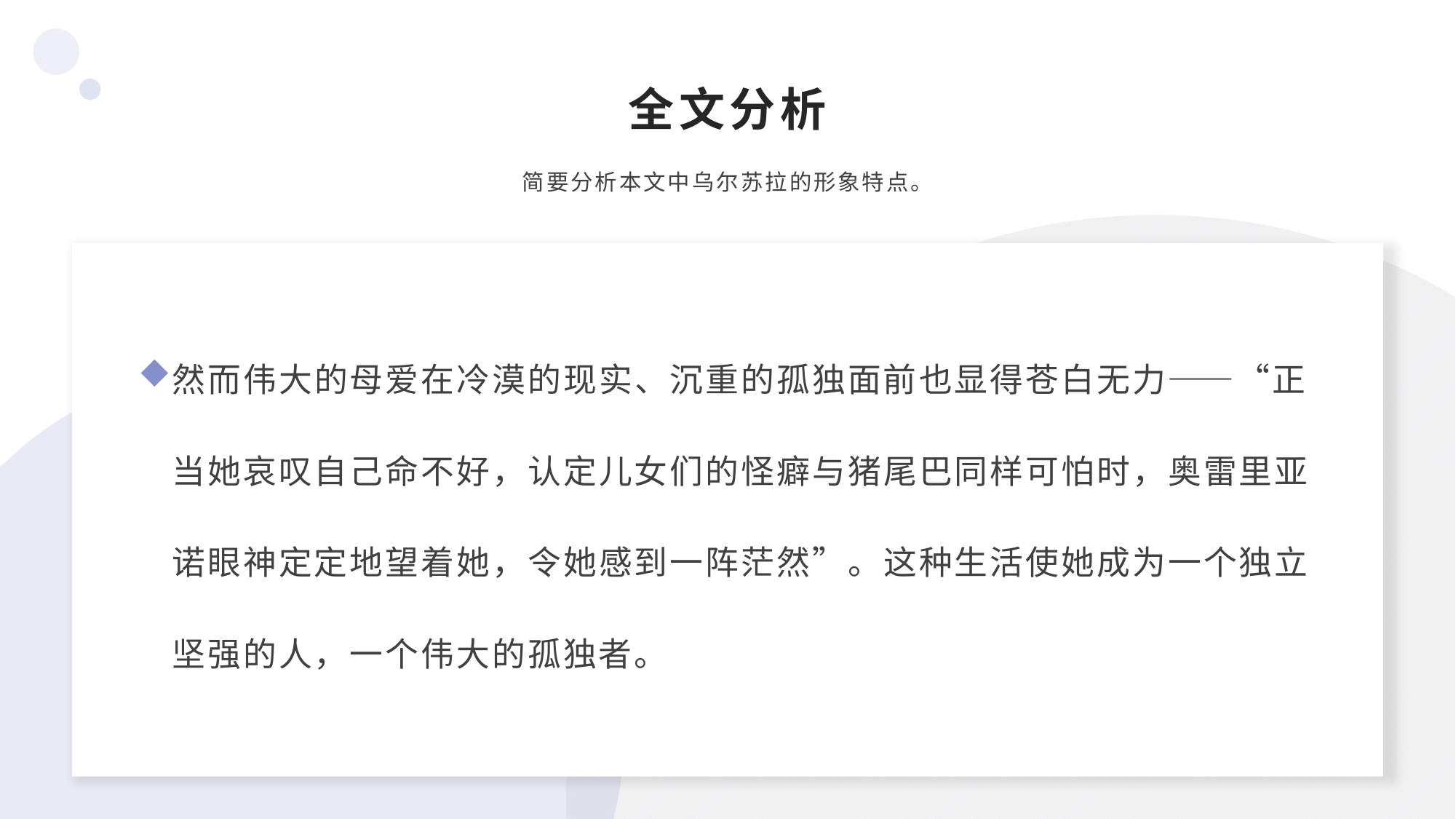

全文分析

简要分析本文中乌尔苏拉的形象特点。

然而伟大的母爱在冷漠的现实、沉重的孤独面前也显得苍白无力——“正当她哀叹自己命不好，认定儿女们的怪癖与猪尾巴同样可怕时，奥雷里亚诺眼神定定地望着她，令她感到一阵茫然”。这种生活使她成为一个独立坚强的人，一个伟大的孤独者。